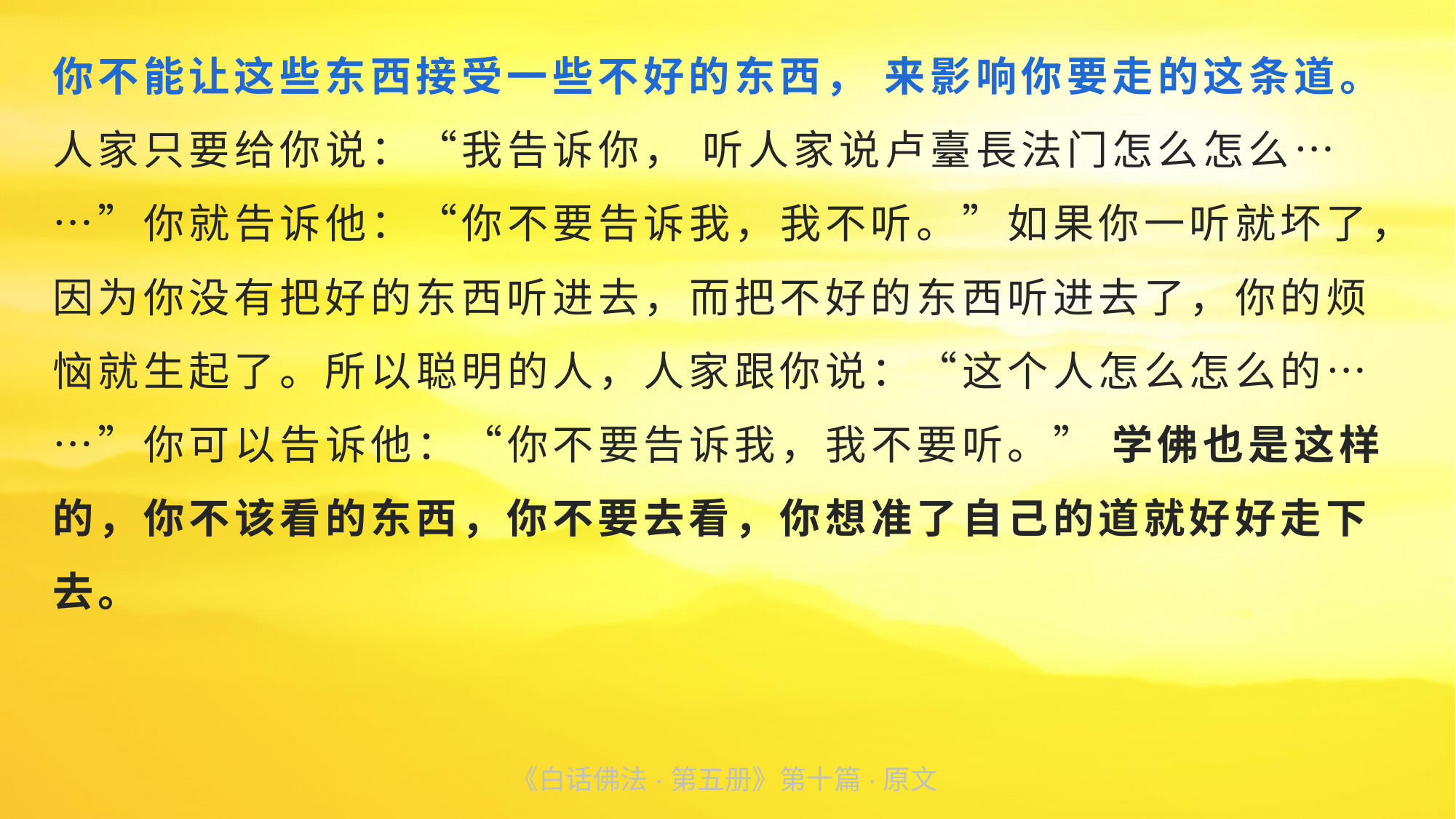

你不能让这些东西接受一些不好的东西， 来影响你要走的这条道。人家只要给你说：“我告诉你， 听人家说卢臺長法门怎么怎么……”你就告诉他：“你不要告诉我，我不听。”如果你一听就坏了，因为你没有把好的东西听进去，而把不好的东西听进去了，你的烦恼就生起了。所以聪明的人，人家跟你说：“这个人怎么怎么的……”你可以告诉他：“你不要告诉我，我不要听。” 学佛也是这样的，你不该看的东西，你不要去看，你想准了自己的道就好好走下去。

《白话佛法·第五册》第十篇·原文